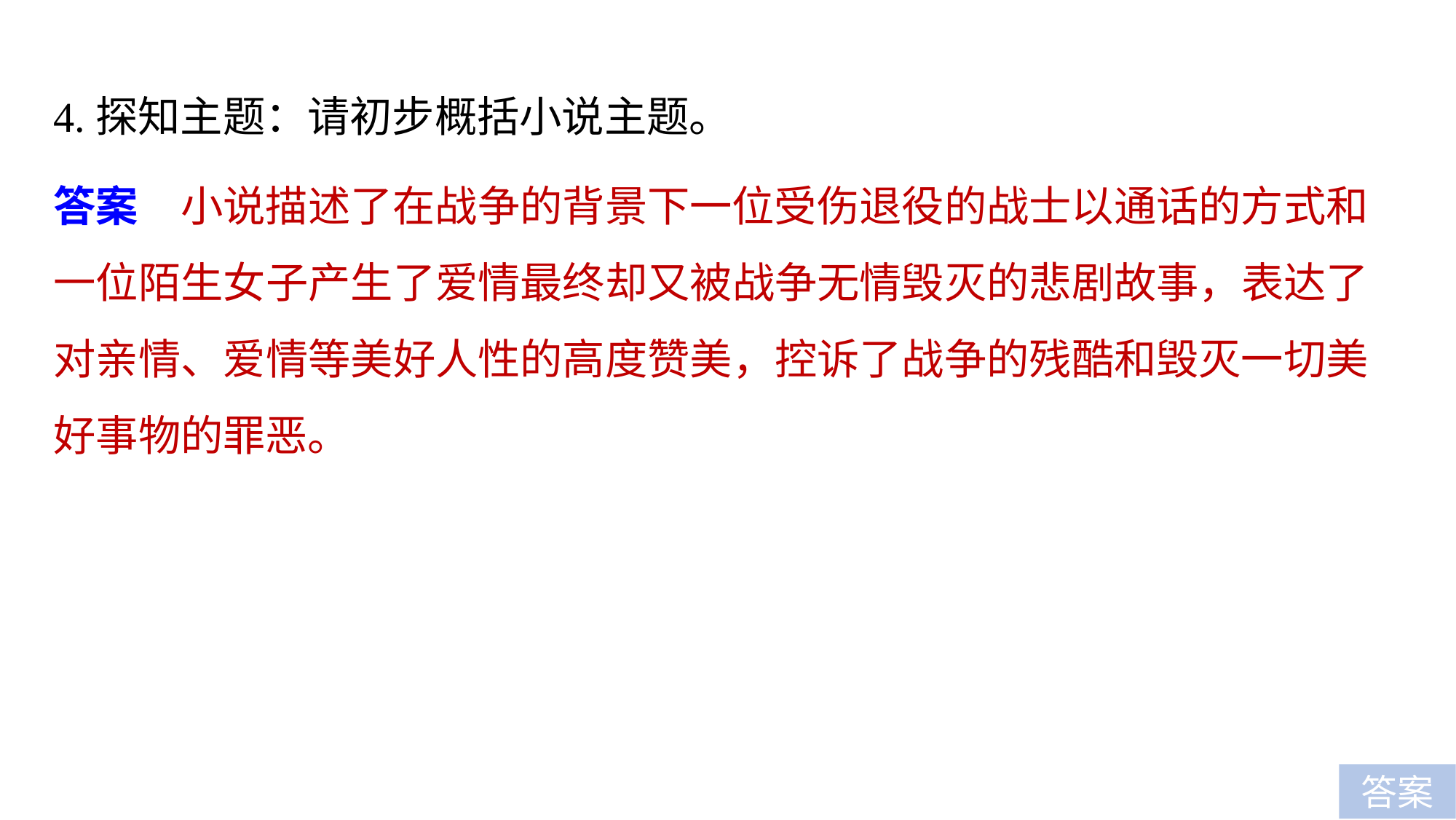

4.探知主题：请初步概括小说主题。
答案　小说描述了在战争的背景下一位受伤退役的战士以通话的方式和一位陌生女子产生了爱情最终却又被战争无情毁灭的悲剧故事，表达了对亲情、爱情等美好人性的高度赞美，控诉了战争的残酷和毁灭一切美好事物的罪恶。
答案